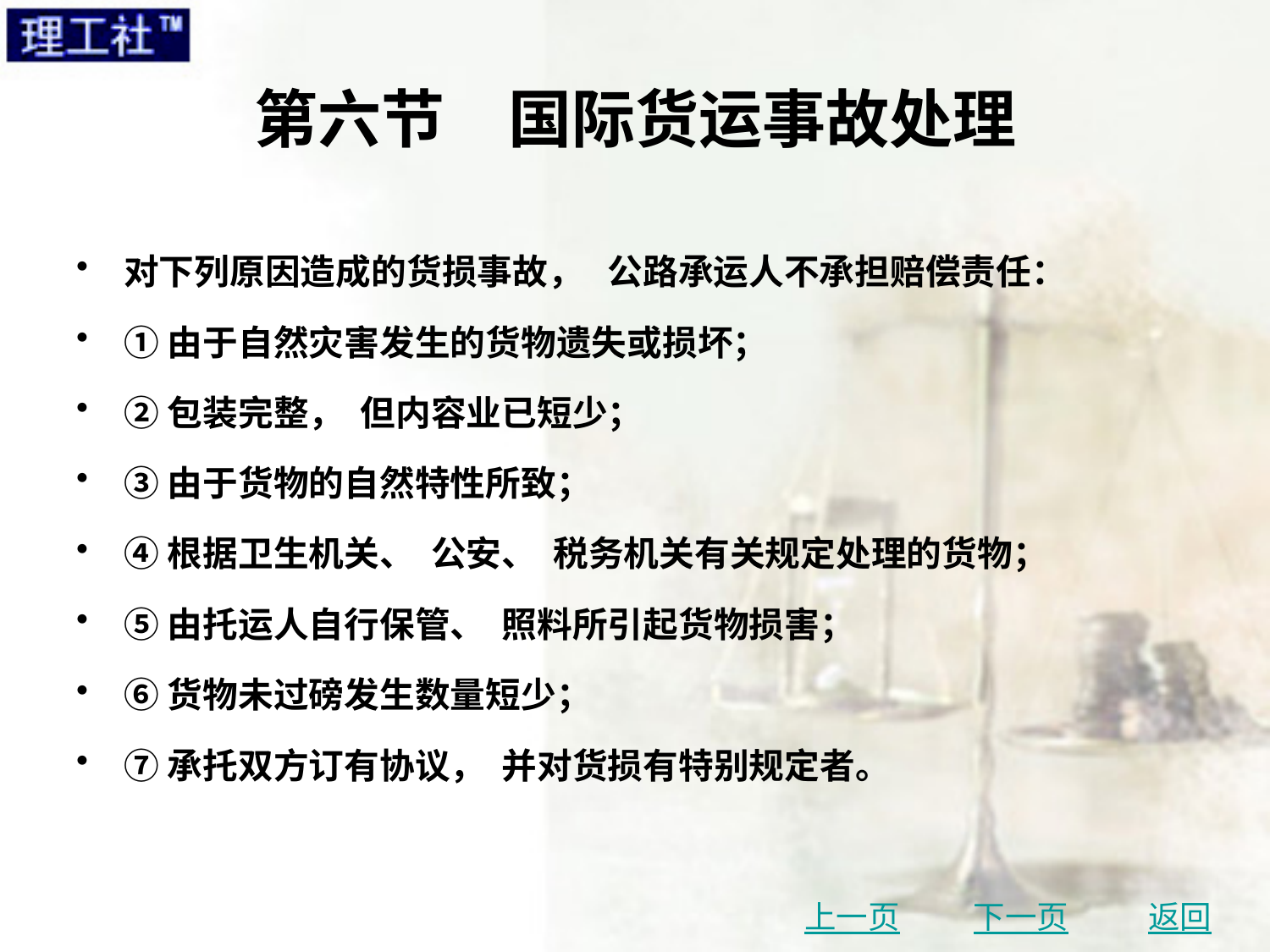

# 第六节　国际货运事故处理
对下列原因造成的货损事故，   公路承运人不承担赔偿责任：
①由于自然灾害发生的货物遗失或损坏；
②包装完整，  但内容业已短少；
③由于货物的自然特性所致；
④根据卫生机关、  公安、  税务机关有关规定处理的货物；
⑤由托运人自行保管、  照料所引起货物损害；
⑥货物未过磅发生数量短少；
⑦承托双方订有协议，  并对货损有特别规定者。

上一页
下一页
返回